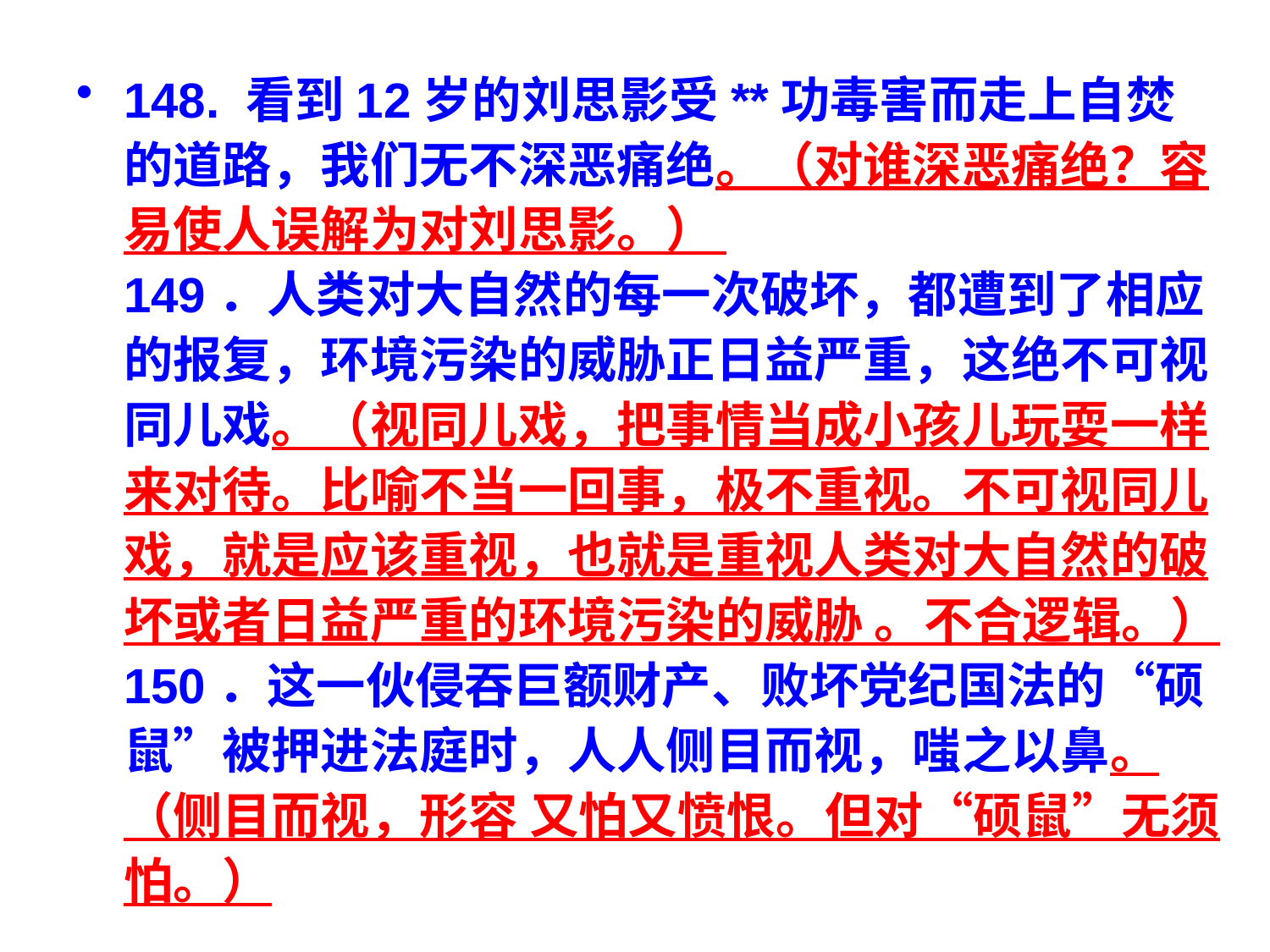

148. 看到12岁的刘思影受**功毒害而走上自焚的道路，我们无不深恶痛绝。（对谁深恶痛绝？容易使人误解为对刘思影。） 
149．人类对大自然的每一次破坏，都遭到了相应的报复，环境污染的威胁正日益严重，这绝不可视同儿戏。（视同儿戏，把事情当成小孩儿玩耍一样来对待。比喻不当一回事，极不重视。不可视同儿戏，就是应该重视，也就是重视人类对大自然的破坏或者日益严重的环境污染的威胁 。不合逻辑。）
150．这一伙侵吞巨额财产、败坏党纪国法的“硕鼠”被押进法庭时，人人侧目而视，嗤之以鼻。（侧目而视，形容 又怕又愤恨。但对“硕鼠”无须怕。）